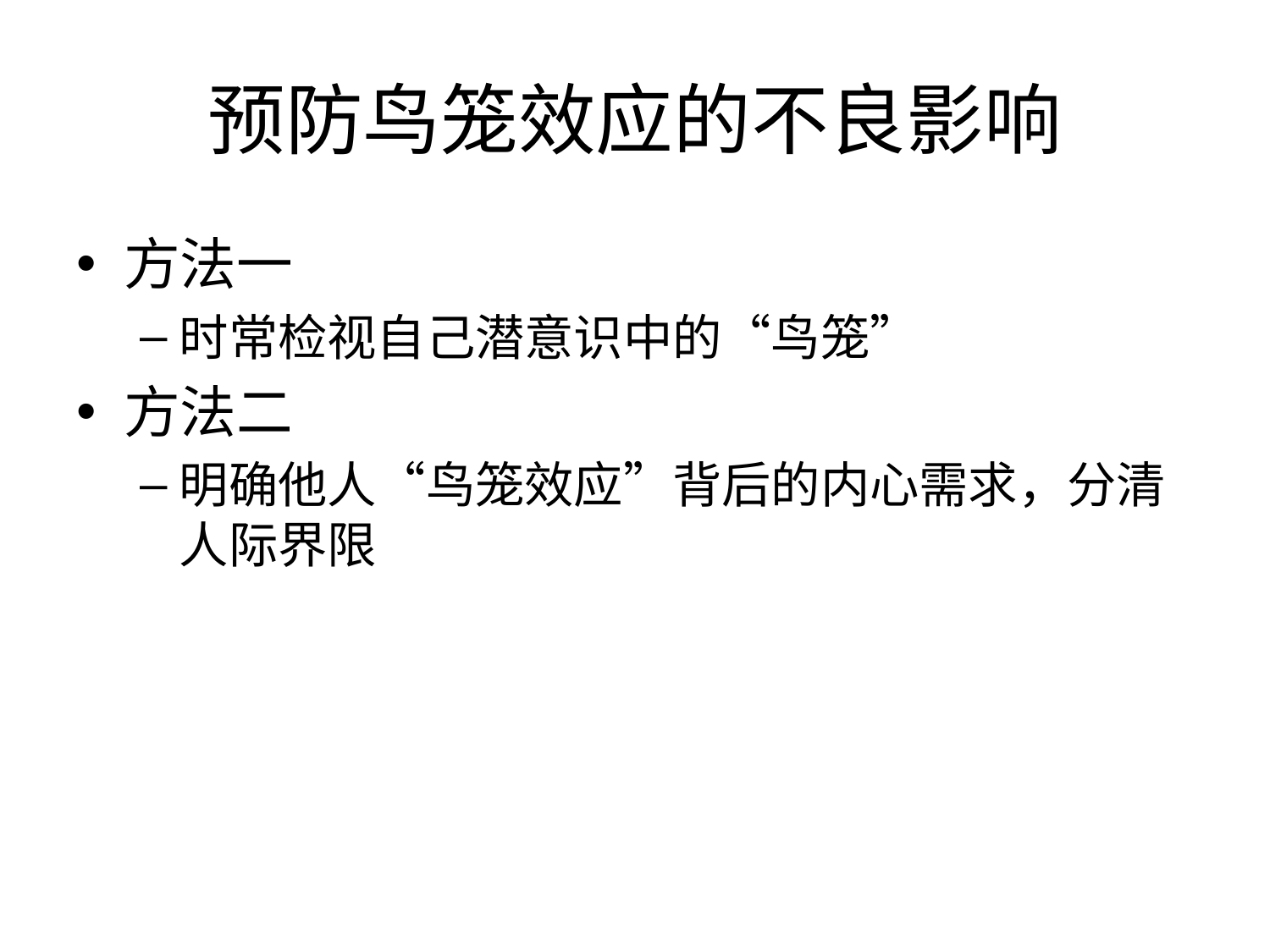

# 预防鸟笼效应的不良影响
方法一
时常检视自己潜意识中的“鸟笼”
方法二
明确他人“鸟笼效应”背后的内心需求，分清人际界限